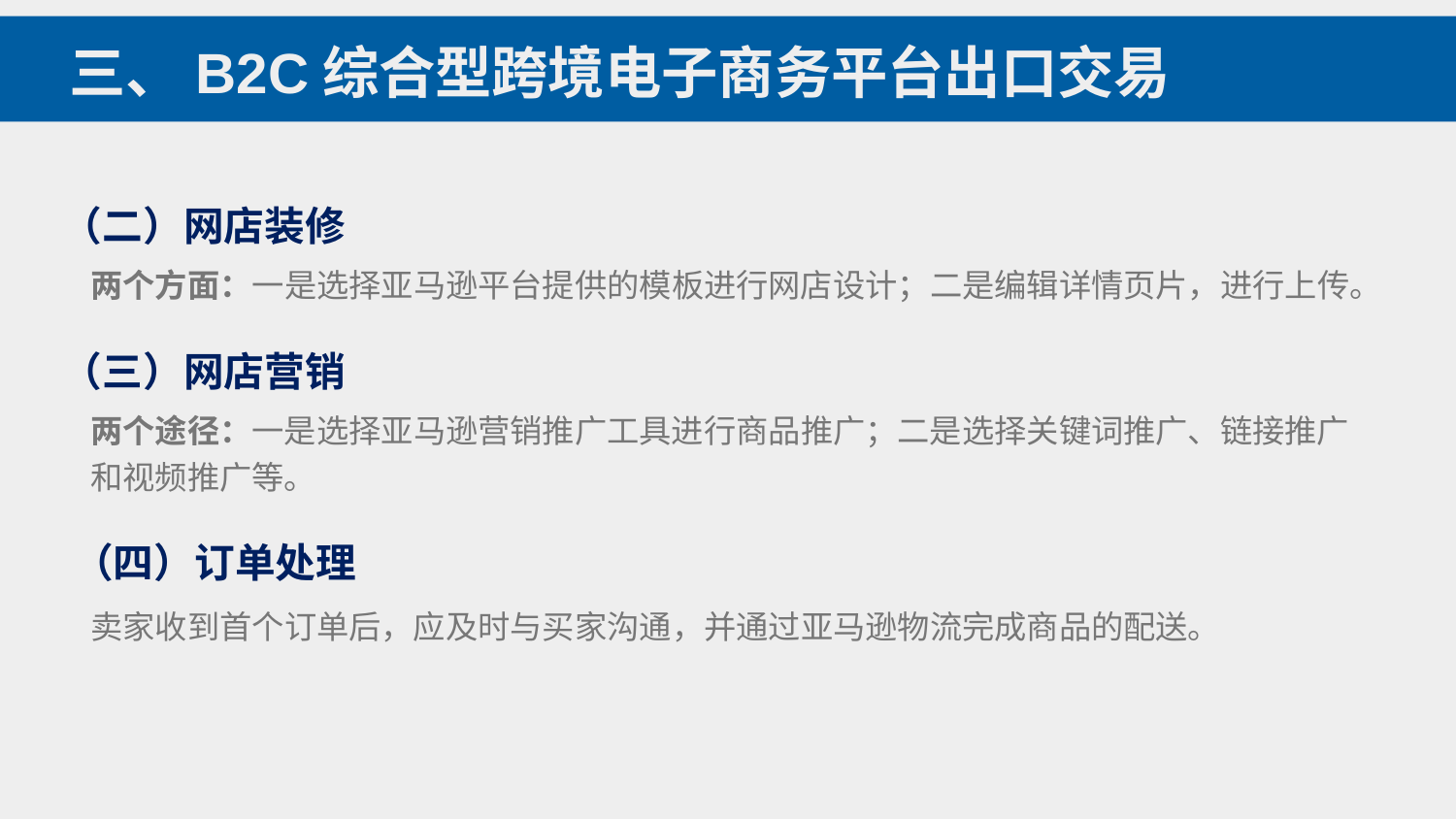

三、B2C综合型跨境电子商务平台出口交易
（二）网店装修
两个方面：一是选择亚马逊平台提供的模板进行网店设计；二是编辑详情页片，进行上传。
（三）网店营销
两个途径：一是选择亚马逊营销推广工具进行商品推广；二是选择关键词推广、链接推广和视频推广等。
（四）订单处理
卖家收到首个订单后，应及时与买家沟通，并通过亚马逊物流完成商品的配送。